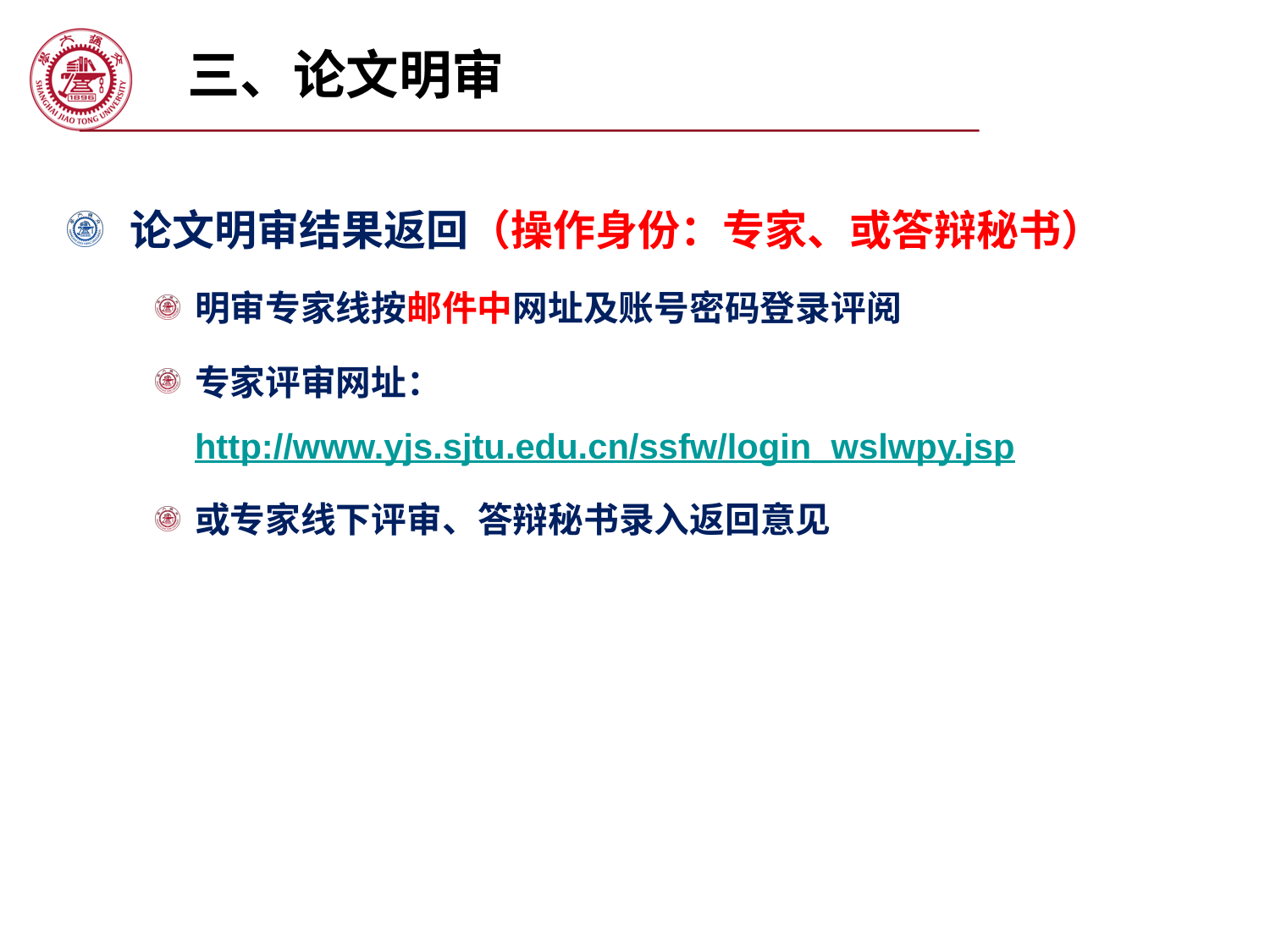

三、论文明审
论文明审结果返回（操作身份：专家、或答辩秘书）
明审专家线按邮件中网址及账号密码登录评阅
专家评审网址：http://www.yjs.sjtu.edu.cn/ssfw/login_wslwpy.jsp
或专家线下评审、答辩秘书录入返回意见